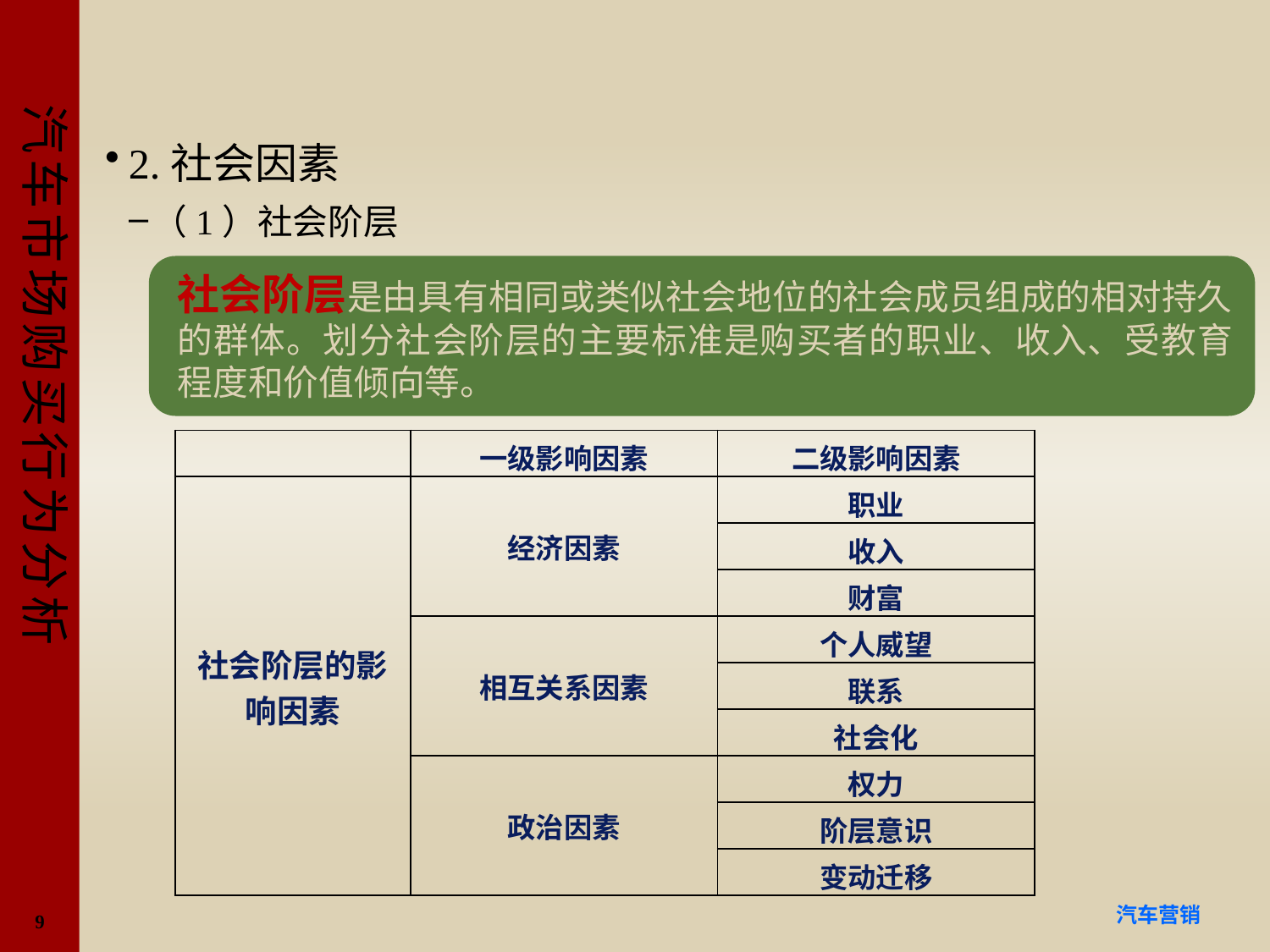

#
2.社会因素
（1）社会阶层

社会阶层是由具有相同或类似社会地位的社会成员组成的相对持久的群体。划分社会阶层的主要标准是购买者的职业、收入、受教育程度和价值倾向等。
|  | 一级影响因素 | 二级影响因素 |
| --- | --- | --- |
| 社会阶层的影响因素 | 经济因素 | 职业 |
|  |  | 收入 |
|  |  | 财富 |
|  | 相互关系因素 | 个人威望 |
|  |  | 联系 |
|  |  | 社会化 |
|  | 政治因素 | 权力 |
|  |  | 阶层意识 |
|  |  | 变动迁移 |
9